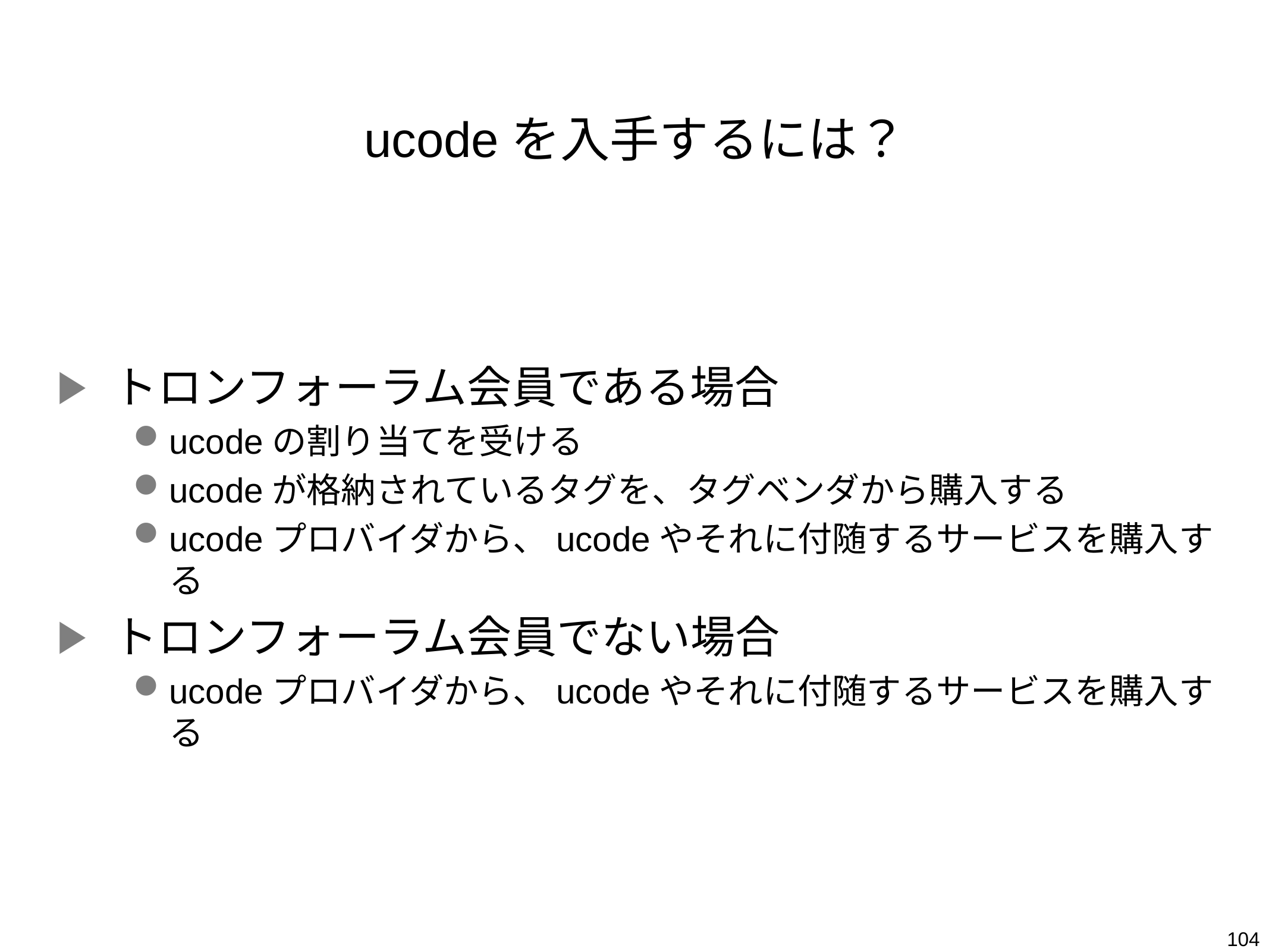

# ucodeを入手するには？
トロンフォーラム会員である場合
ucodeの割り当てを受ける
ucodeが格納されているタグを、タグベンダから購入する
ucodeプロバイダから、ucodeやそれに付随するサービスを購入する
トロンフォーラム会員でない場合
ucodeプロバイダから、ucodeやそれに付随するサービスを購入する
104